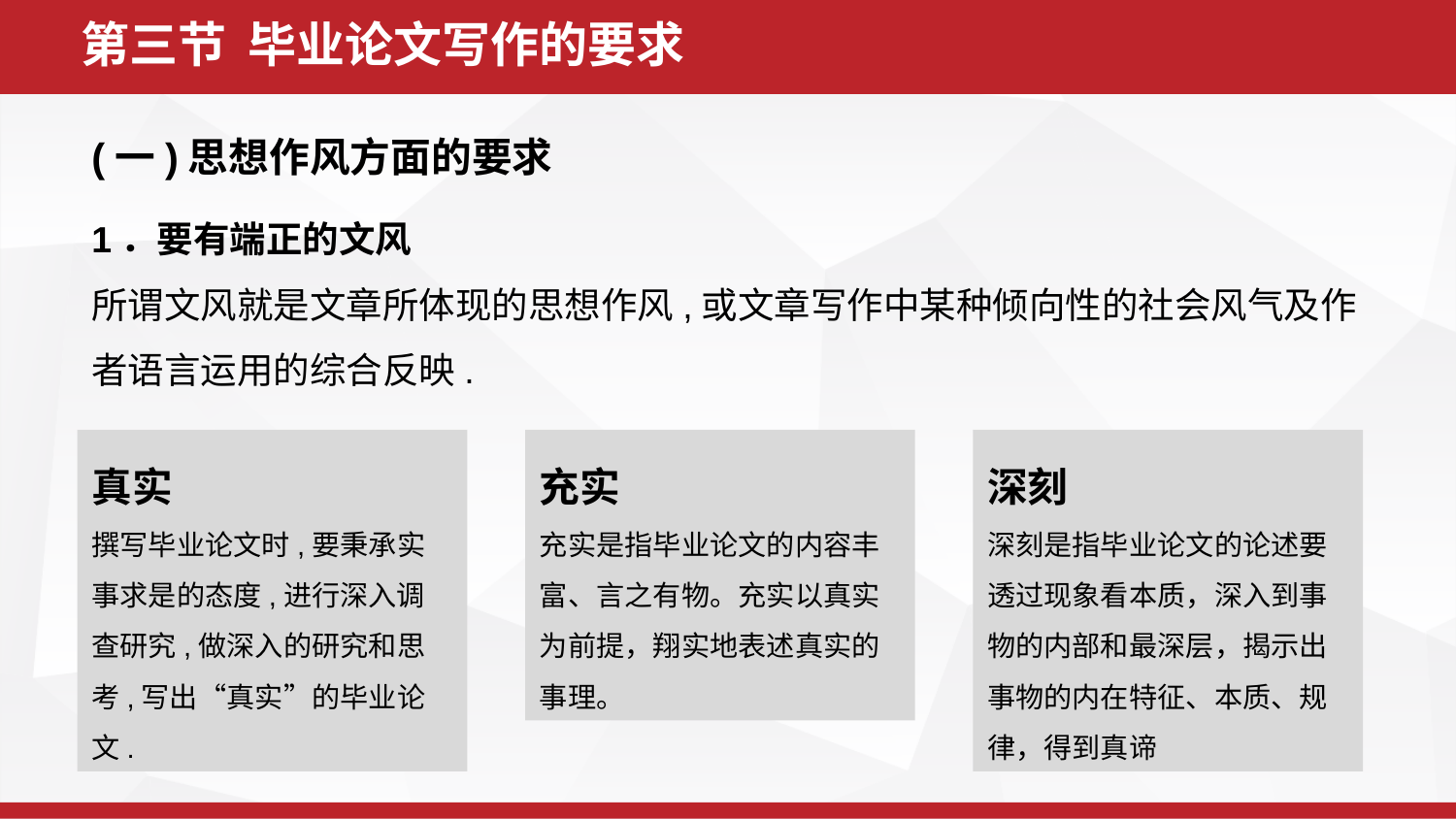

第三节  毕业论文写作的要求
(一)思想作风方面的要求
1．要有端正的文风
所谓文风就是文章所体现的思想作风,或文章写作中某种倾向性的社会风气及作者语言运用的综合反映.
真实
撰写毕业论文时,要秉承实事求是的态度,进行深入调查研究,做深入的研究和思考,写出“真实”的毕业论文.
充实
充实是指毕业论文的内容丰富、言之有物。充实以真实为前提，翔实地表述真实的事理。
深刻
深刻是指毕业论文的论述要透过现象看本质，深入到事物的内部和最深层，揭示出事物的内在特征、本质、规律，得到真谛